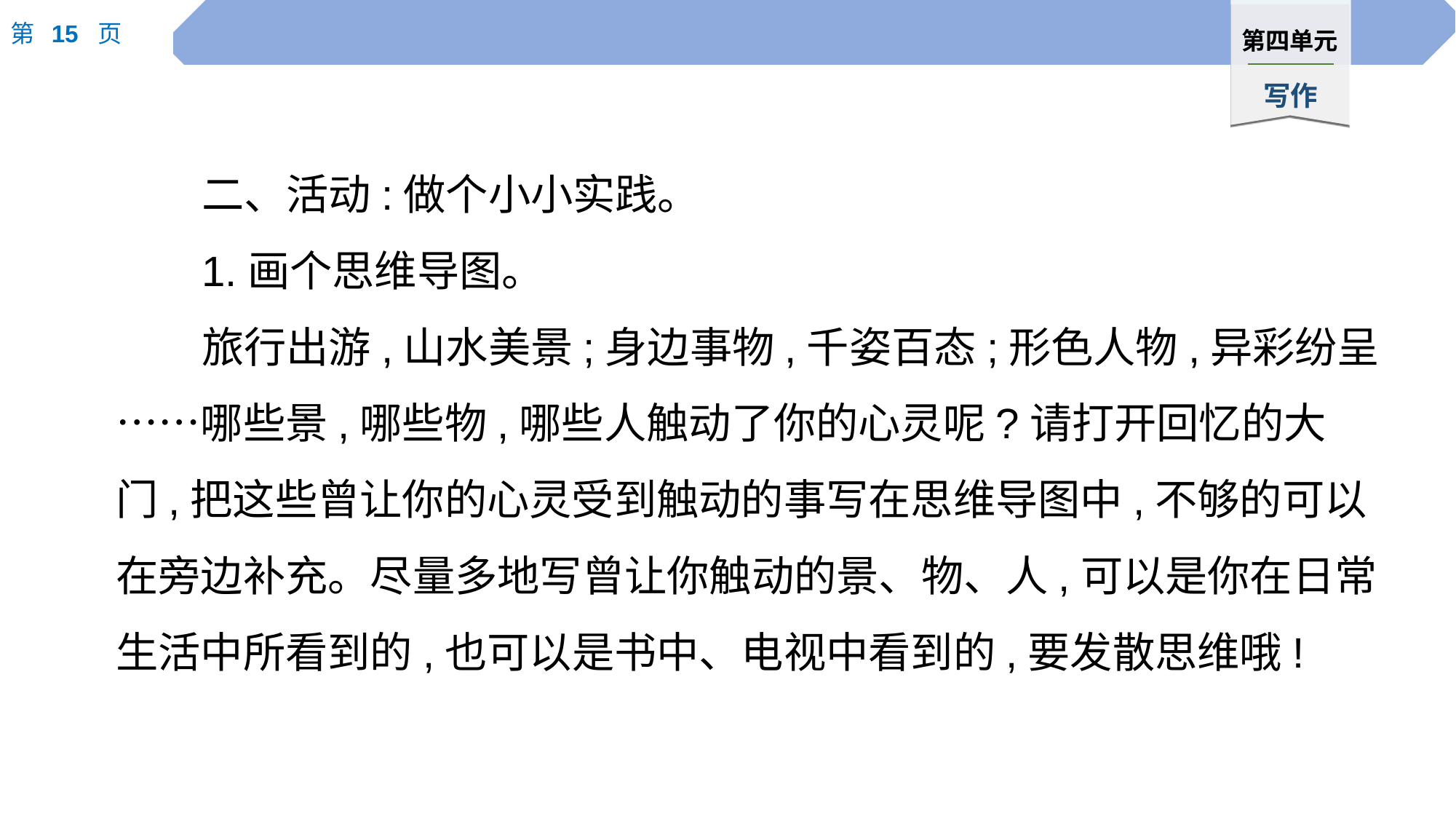

二、活动:做个小小实践。
1.画个思维导图。
旅行出游,山水美景;身边事物,千姿百态;形色人物,异彩纷呈……哪些景,哪些物,哪些人触动了你的心灵呢?请打开回忆的大门,把这些曾让你的心灵受到触动的事写在思维导图中,不够的可以在旁边补充。尽量多地写曾让你触动的景、物、人,可以是你在日常生活中所看到的,也可以是书中、电视中看到的,要发散思维哦!